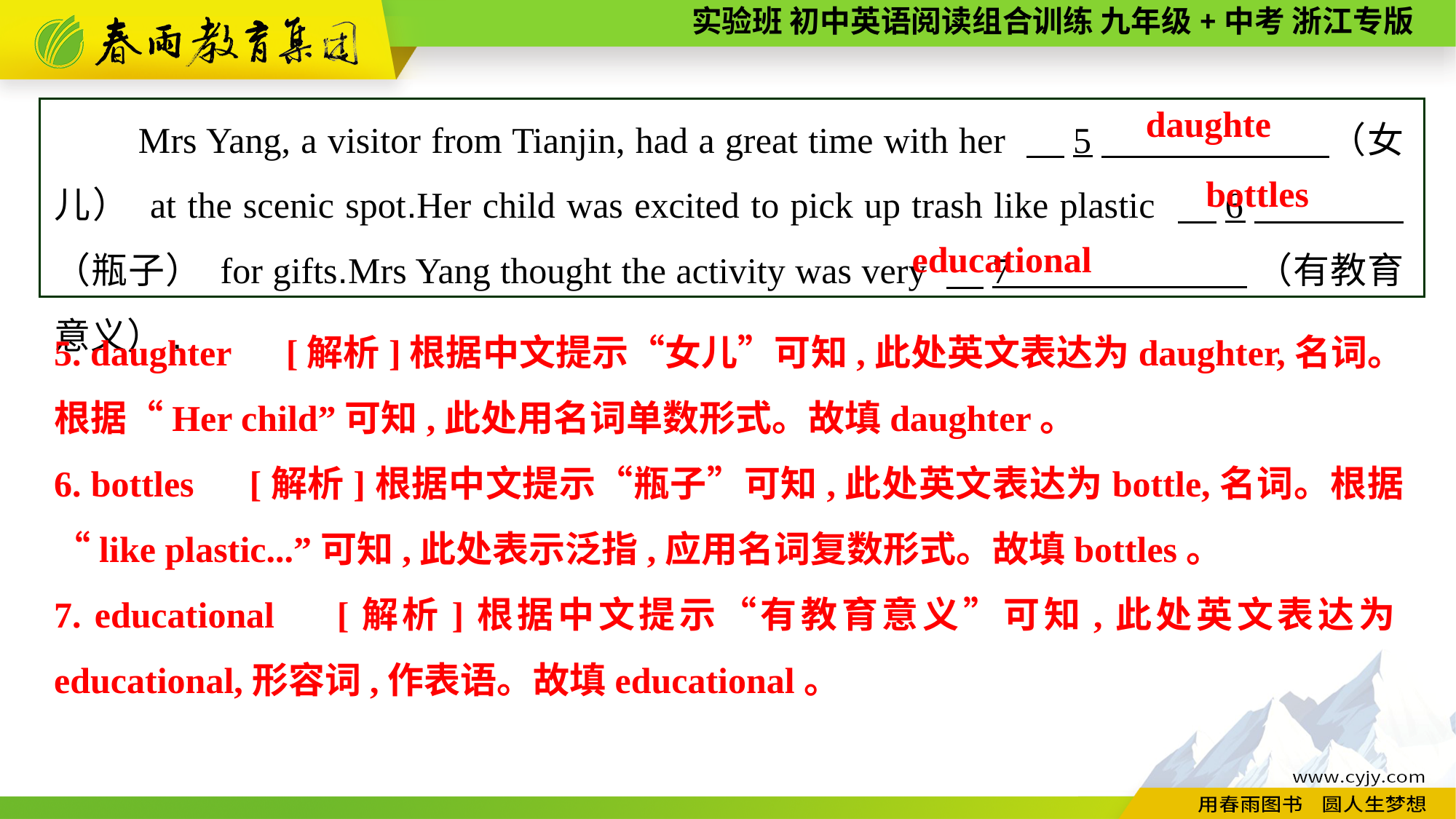

Mrs Yang, a visitor from Tianjin, had a great time with her 　5　                    （女儿） at the scenic spot.Her child was excited to pick up trash like plastic 　6　            （瓶子） for gifts.Mrs Yang thought the activity was very 　7                        （有教育意义）.
daughte

bottles
educational
5. daughter　[解析]根据中文提示“女儿”可知,此处英文表达为daughter,名词。根据“Her child”可知,此处用名词单数形式。故填daughter。
6. bottles　[解析]根据中文提示“瓶子”可知,此处英文表达为bottle,名词。根据“like plastic...”可知,此处表示泛指,应用名词复数形式。故填bottles。
7. educational　[解析]根据中文提示“有教育意义”可知,此处英文表达为educational,形容词,作表语。故填educational。